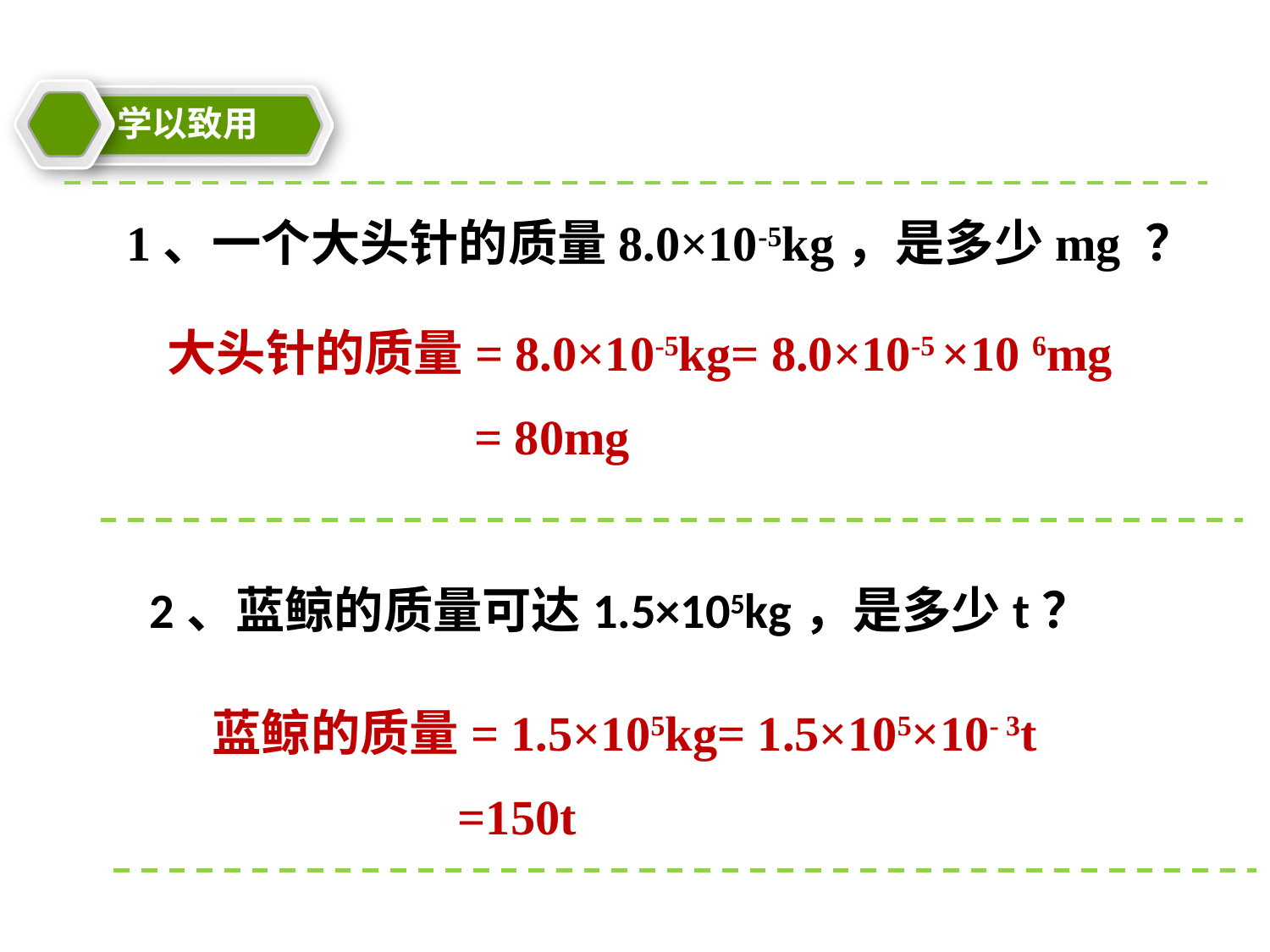

学以致用
1、一个大头针的质量8.0×10-5kg，是多少mg ？
大头针的质量= 8.0×10-5kg= 8.0×10-5 ×10 6mg
                         = 80mg
2、蓝鲸的质量可达1.5×105kg，是多少t？
蓝鲸的质量= 1.5×105kg= 1.5×105×10- 3t
                    =150t